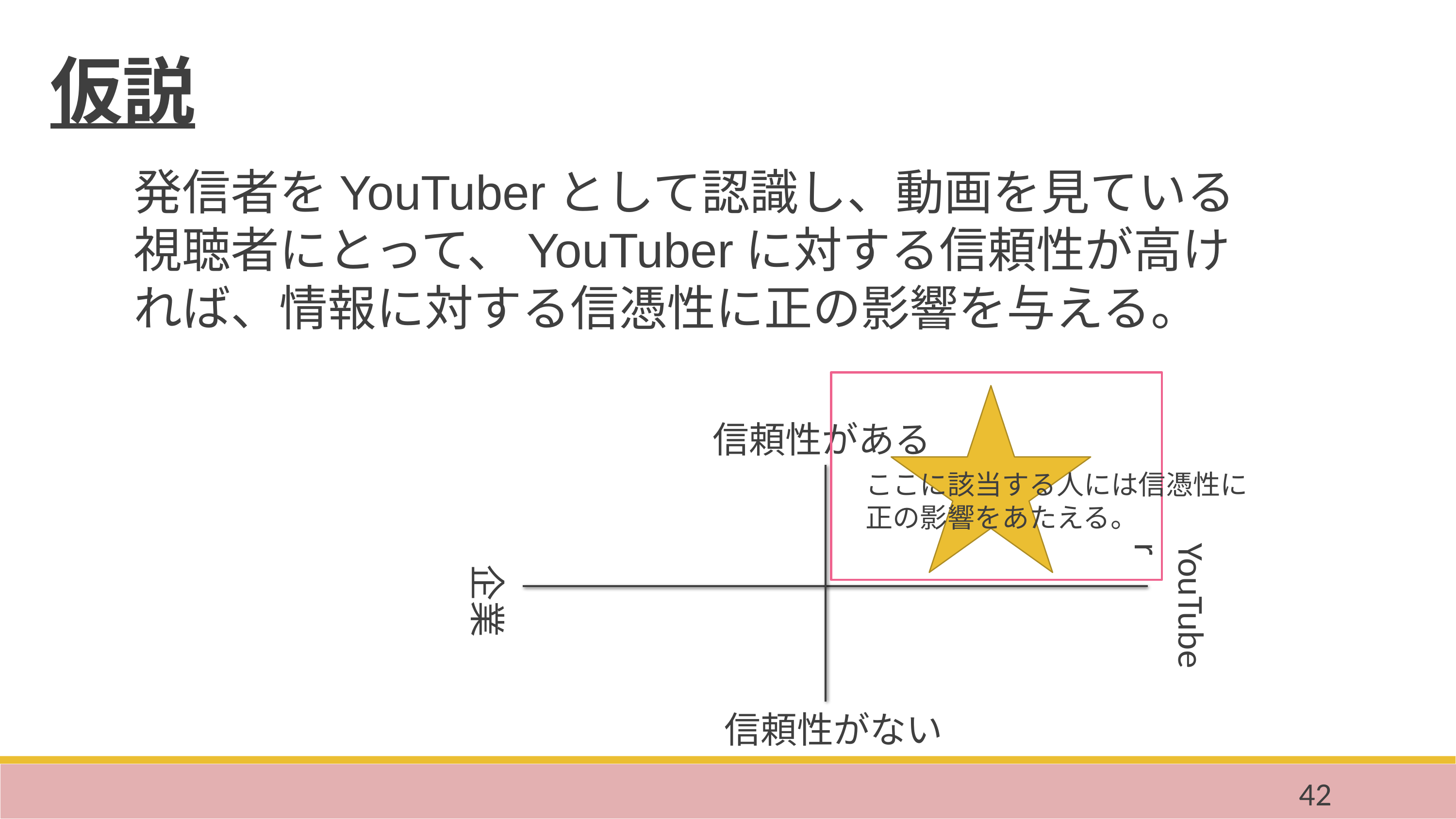

仮説
発信者をYouTuberとして認識し、動画を見ている視聴者にとって、YouTuberに対する信頼性が高ければ、情報に対する信憑性に正の影響を与える。

信頼性がある
YouTuber
企業
信頼性がない

ここに該当する人には信憑性に
正の影響をあたえる。
42